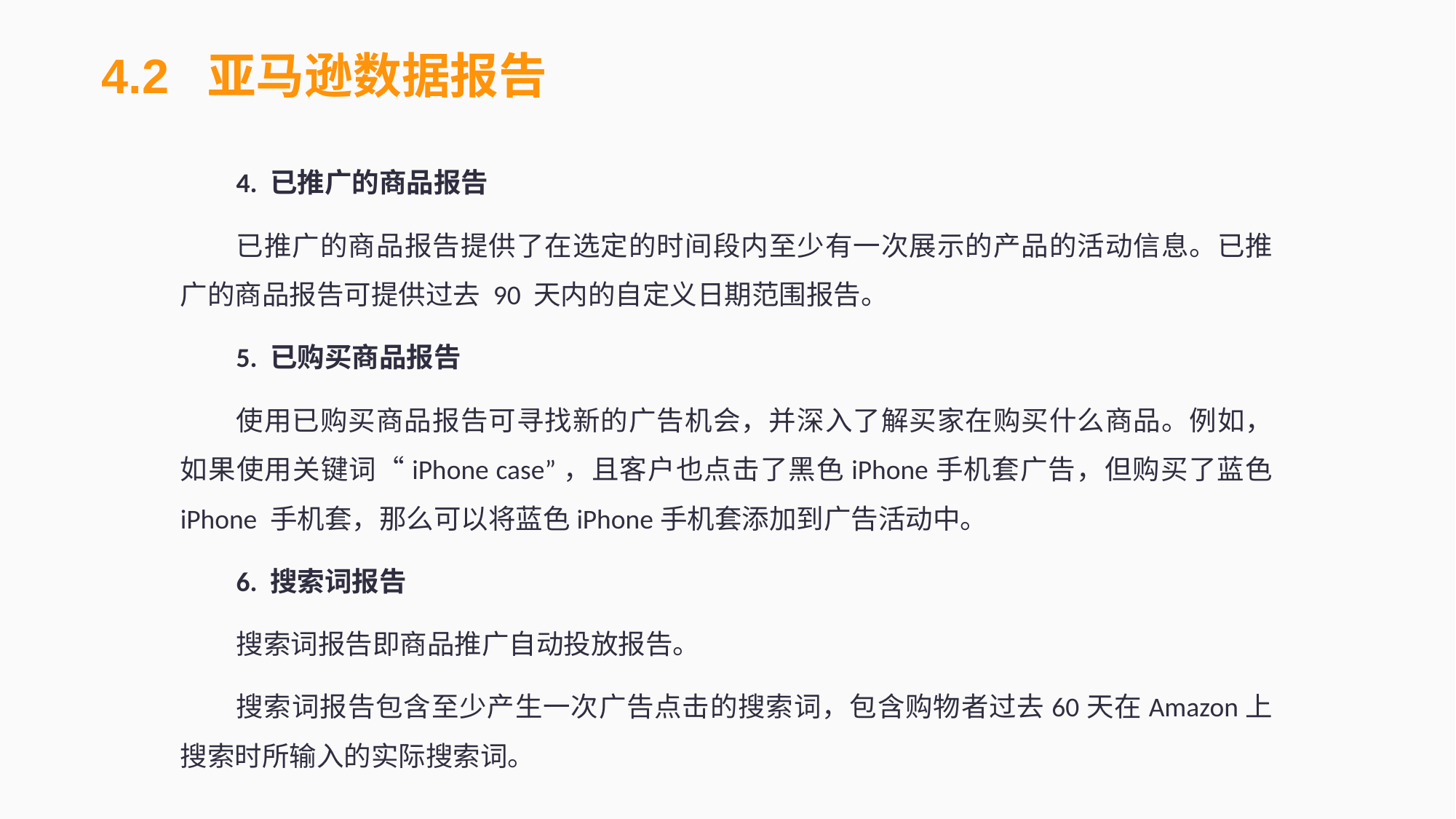

4.2  亚马逊数据报告
4. 已推广的商品报告
已推广的商品报告提供了在选定的时间段内至少有一次展示的产品的活动信息。已推广的商品报告可提供过去 90 天内的自定义日期范围报告。
5. 已购买商品报告
使用已购买商品报告可寻找新的广告机会，并深入了解买家在购买什么商品。例如，如果使用关键词“iPhone case”，且客户也点击了黑色iPhone手机套广告，但购买了蓝色 iPhone 手机套，那么可以将蓝色iPhone手机套添加到广告活动中。
6. 搜索词报告
搜索词报告即商品推广自动投放报告。
搜索词报告包含至少产生一次广告点击的搜索词，包含购物者过去60天在Amazon上搜索时所输入的实际搜索词。